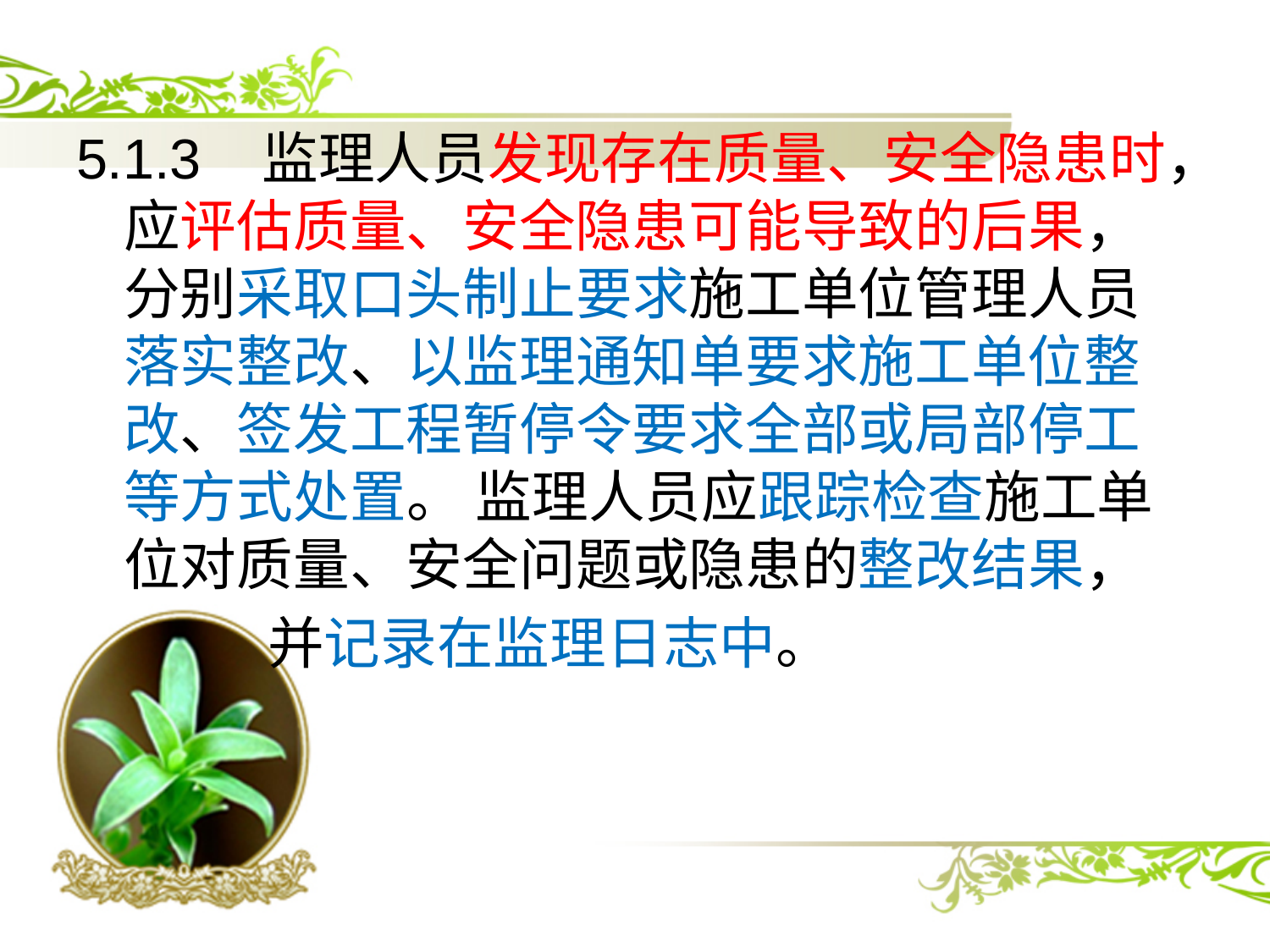

5.1.3   监理人员发现存在质量、安全隐患时，应评估质量、安全隐患可能导致的后果，分别采取口头制止要求施工单位管理人员落实整改、以监理通知单要求施工单位整改、签发工程暂停令要求全部或局部停工等方式处置。 监理人员应跟踪检查施工单位对质量、安全问题或隐患的整改结果，
              并记录在监理日志中。